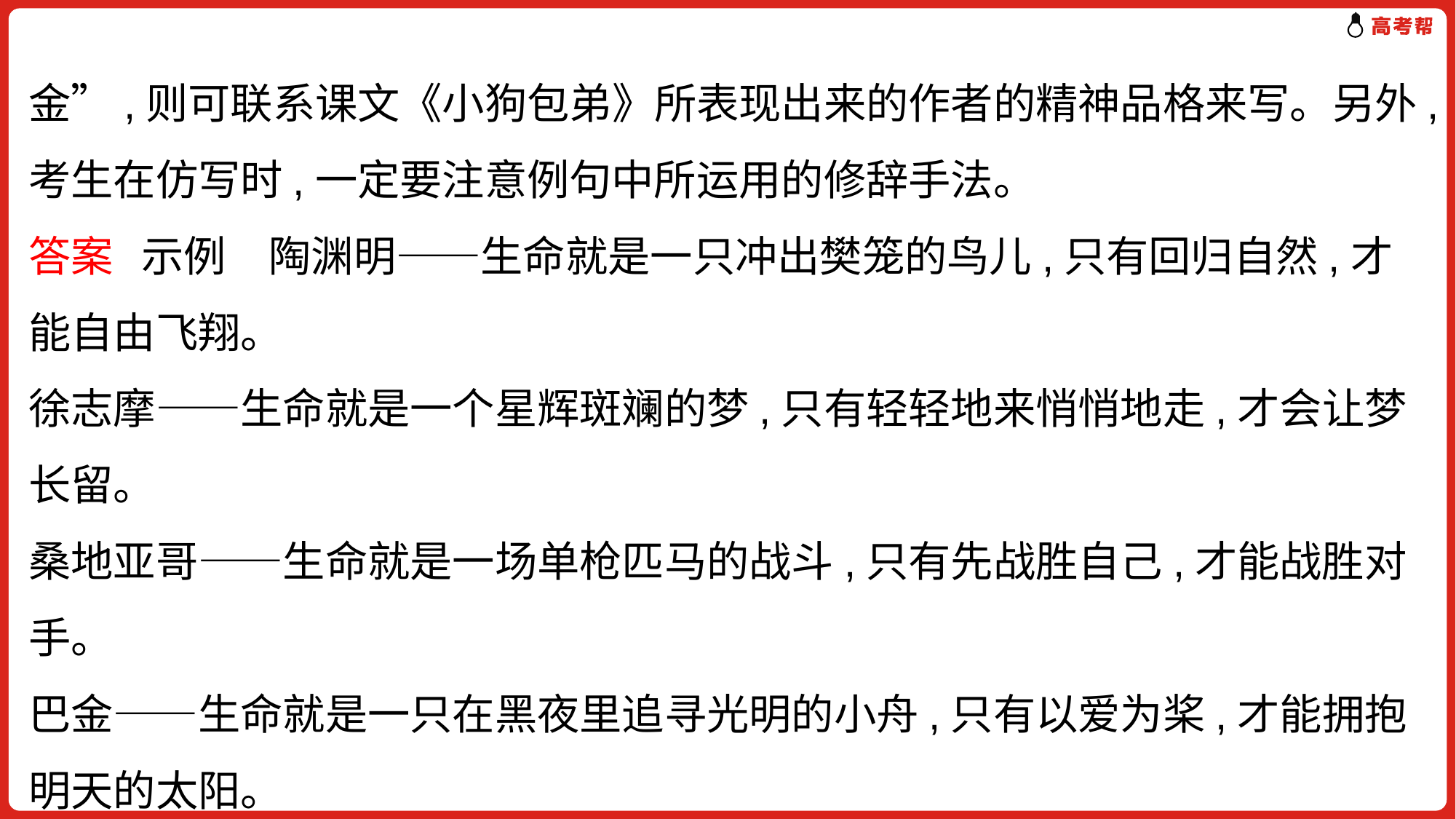

金”,则可联系课文《小狗包弟》所表现出来的作者的精神品格来写。另外,考生在仿写时,一定要注意例句中所运用的修辞手法。
答案   示例　陶渊明——生命就是一只冲出樊笼的鸟儿,只有回归自然,才能自由飞翔。
徐志摩——生命就是一个星辉斑斓的梦,只有轻轻地来悄悄地走,才会让梦长留。
桑地亚哥——生命就是一场单枪匹马的战斗,只有先战胜自己,才能战胜对手。
巴金——生命就是一只在黑夜里追寻光明的小舟,只有以爱为桨,才能拥抱明天的太阳。